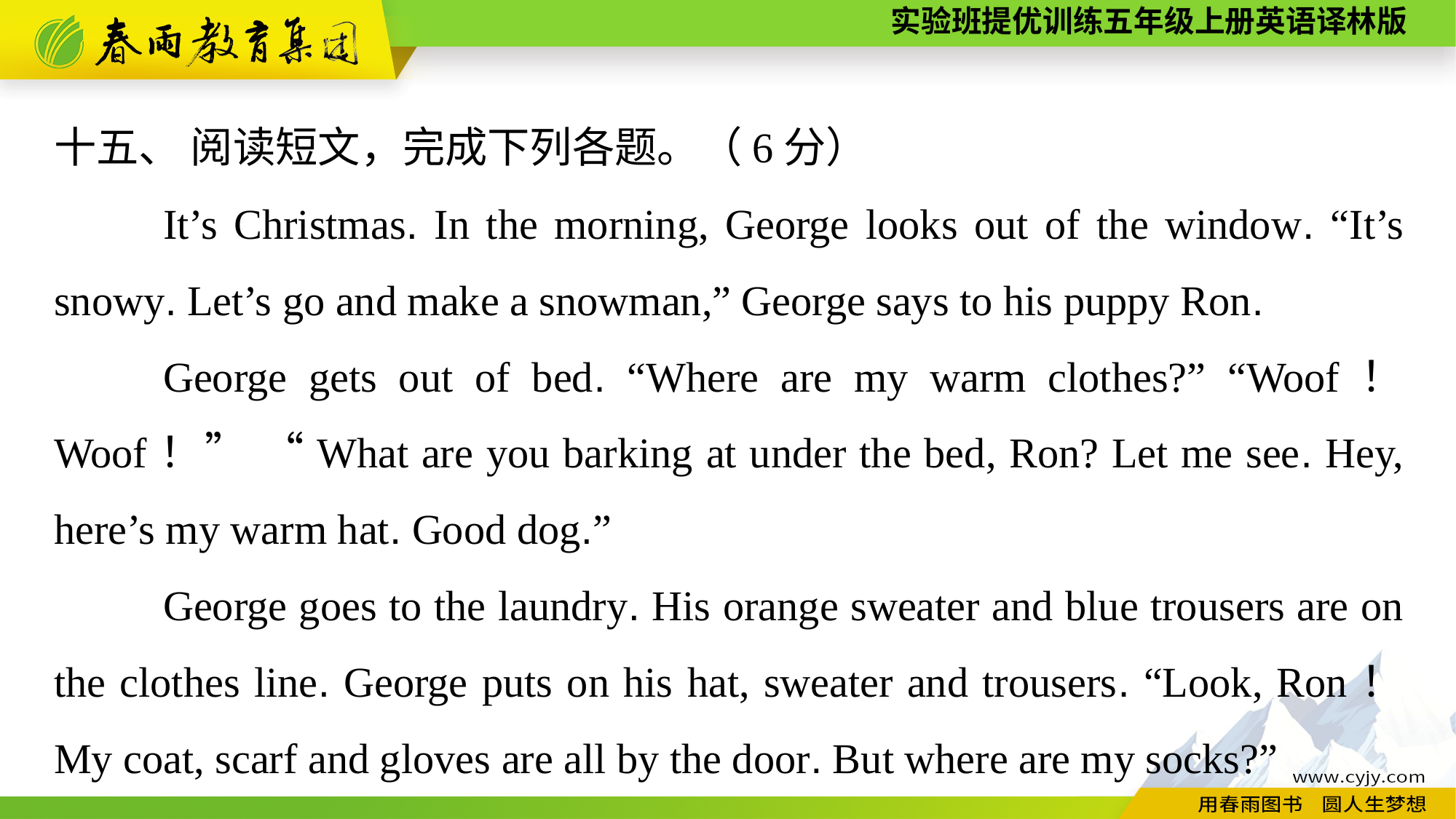

十五、 阅读短文，完成下列各题。（6分）
	It’s Christmas. In the morning, George looks out of the window. “It’s snowy. Let’s go and make a snowman,” George says to his puppy Ron.
	George gets out of bed. “Where are my warm clothes?” “Woof！ Woof！” “What are you barking at under the bed, Ron? Let me see. Hey, here’s my warm hat. Good dog.”
	George goes to the laundry. His orange sweater and blue trousers are on the clothes line. George puts on his hat, sweater and trousers. “Look, Ron！ My coat, scarf and gloves are all by the door. But where are my socks?”